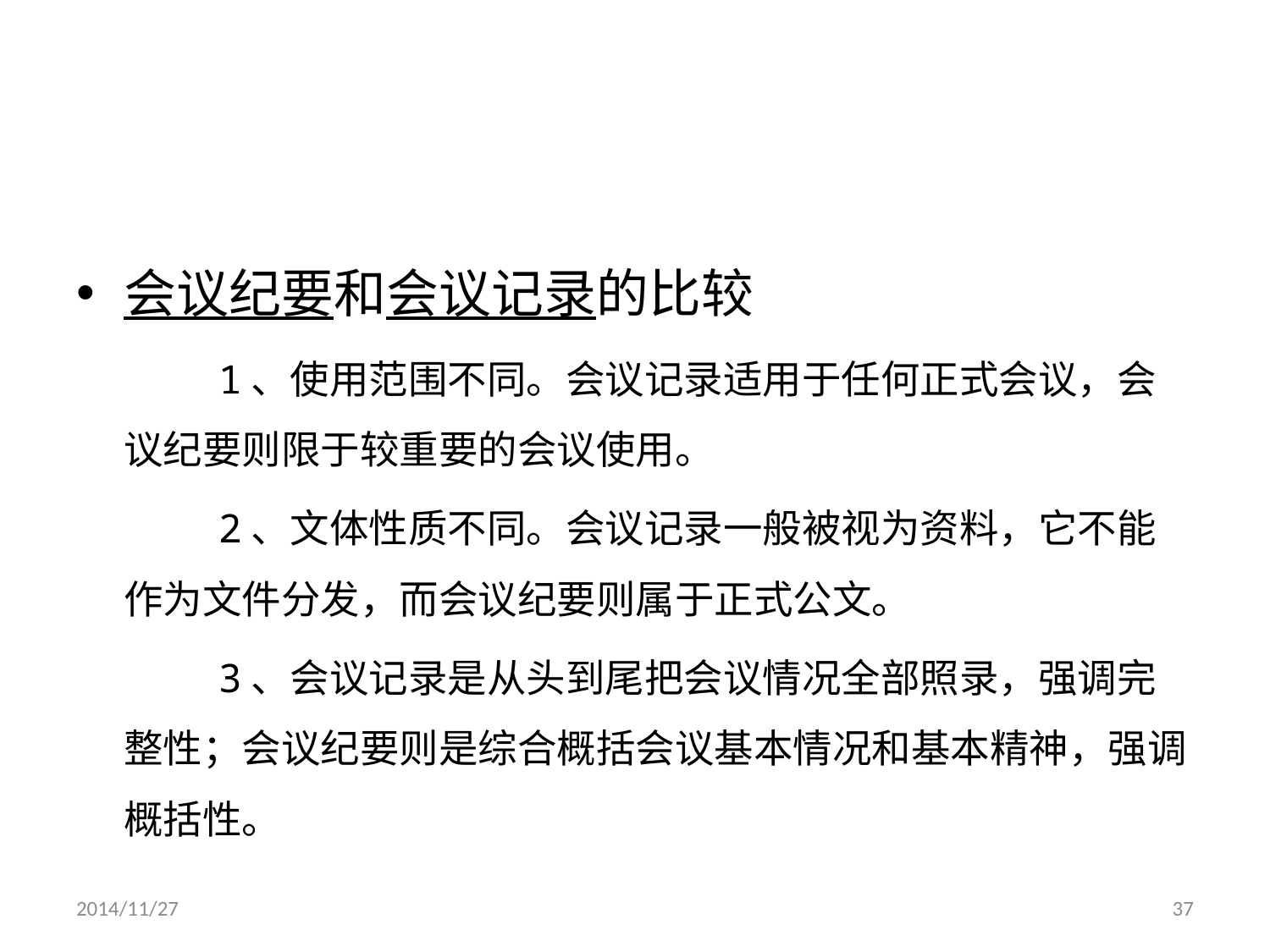

#
会议纪要和会议记录的比较
      1、使用范围不同。会议记录适用于任何正式会议，会议纪要则限于较重要的会议使用。
      2、文体性质不同。会议记录一般被视为资料，它不能作为文件分发，而会议纪要则属于正式公文。
      3、会议记录是从头到尾把会议情况全部照录，强调完整性；会议纪要则是综合概括会议基本情况和基本精神，强调概括性。

2014/11/27
37